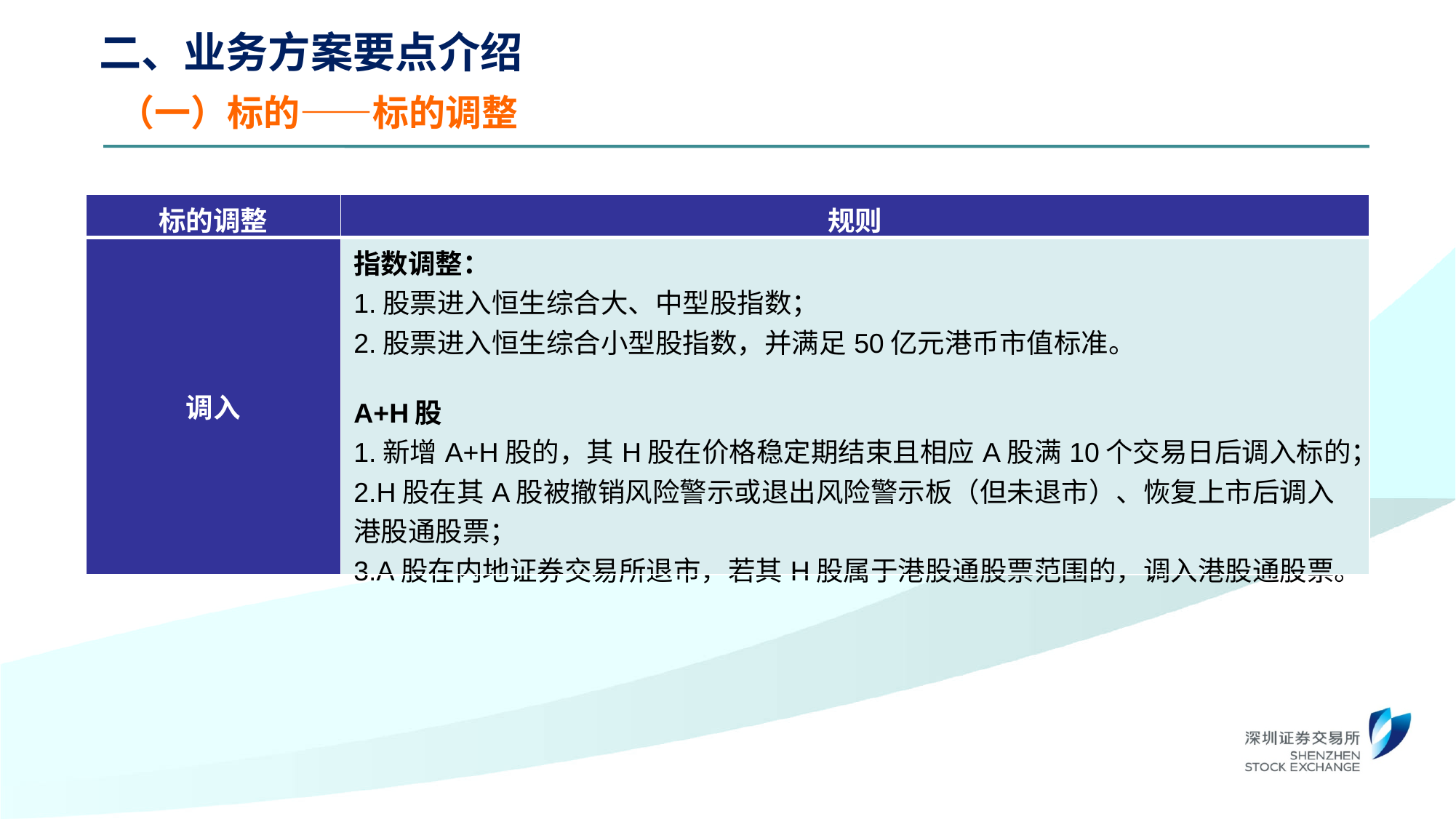

二、业务方案要点介绍
（一）标的——标的调整

| 标的调整 | 规则 |
| --- | --- |
| 调入 | 指数调整： 1.股票进入恒生综合大、中型股指数； 2.股票进入恒生综合小型股指数，并满足50亿元港币市值标准。 A+H股 1.新增A+H股的，其H股在价格稳定期结束且相应A股满10个交易日后调入标的； 2.H股在其A股被撤销风险警示或退出风险警示板（但未退市）、恢复上市后调入港股通股票； 3.A股在内地证券交易所退市，若其H股属于港股通股票范围的，调入港股通股票。 |